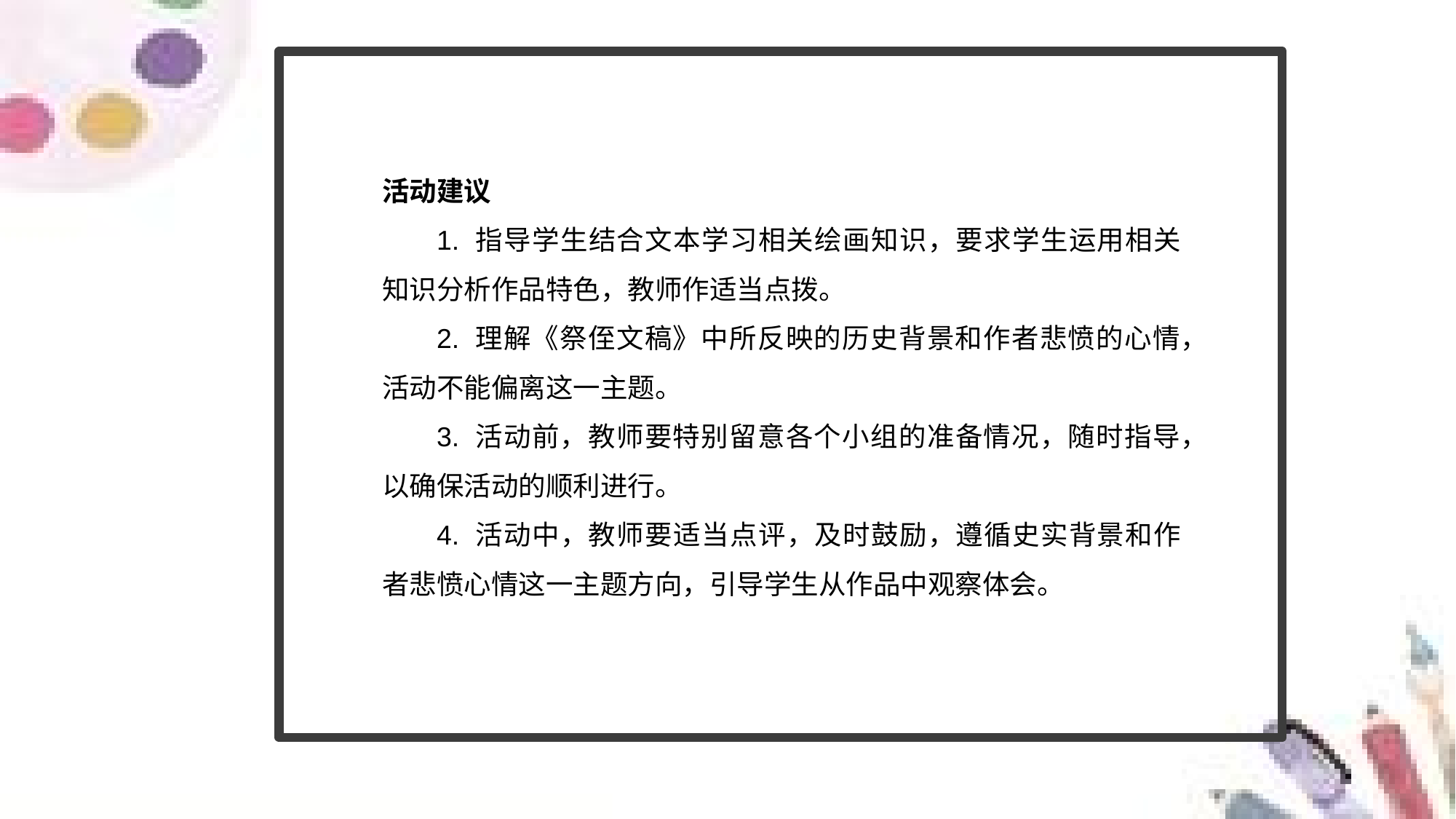

活动建议
1. 指导学生结合文本学习相关绘画知识，要求学生运用相关知识分析作品特色，教师作适当点拨。
2. 理解《祭侄文稿》中所反映的历史背景和作者悲愤的心情，活动不能偏离这一主题。
3. 活动前，教师要特别留意各个小组的准备情况，随时指导，以确保活动的顺利进行。
4. 活动中，教师要适当点评，及时鼓励，遵循史实背景和作者悲愤心情这一主题方向，引导学生从作品中观察体会。
30